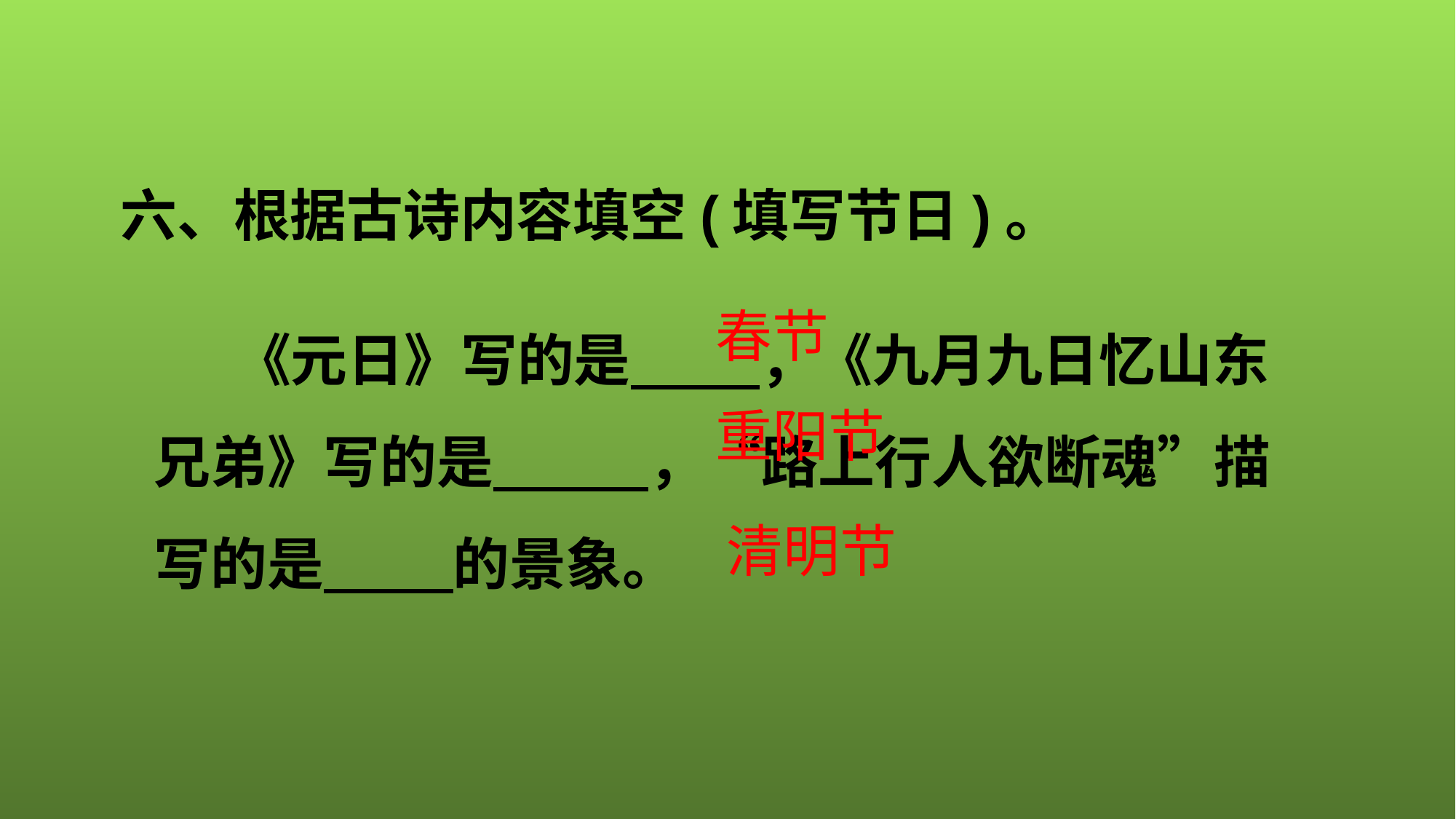

六、根据古诗内容填空(填写节日)。
　《元日》写的是          ，《九月九日忆山东兄弟》写的是            ，“路上行人欲断魂”描写的是          的景象。
春节
重阳节
清明节